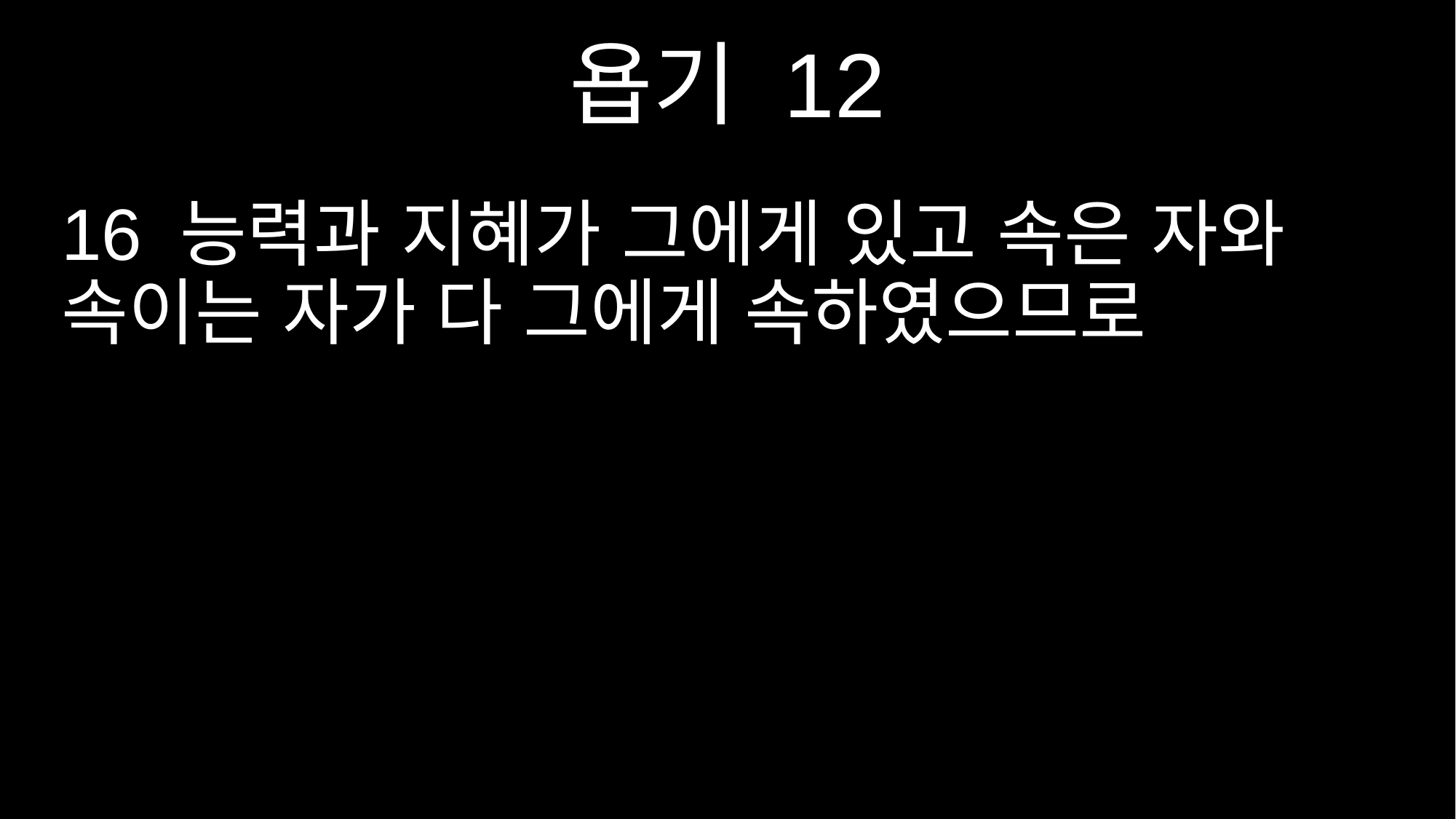

욥기 12
16 능력과 지혜가 그에게 있고 속은 자와 속이는 자가 다 그에게 속하였으므로